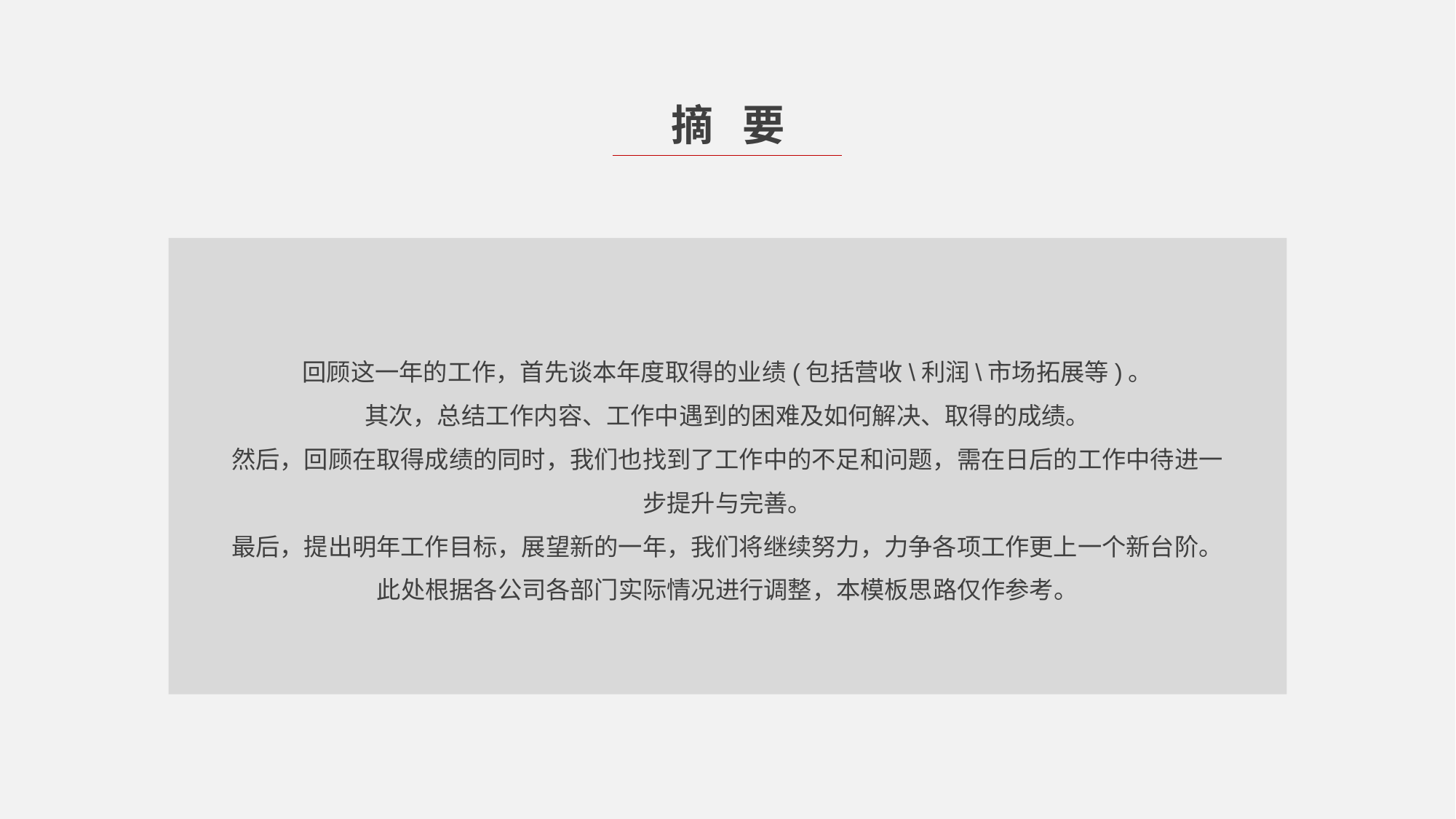

摘   要

回顾这一年的工作，首先谈本年度取得的业绩(包括营收\利润\市场拓展等)。
其次，总结工作内容、工作中遇到的困难及如何解决、取得的成绩。
然后，回顾在取得成绩的同时，我们也找到了工作中的不足和问题，需在日后的工作中待进一步提升与完善。
最后，提出明年工作目标，展望新的一年，我们将继续努力，力争各项工作更上一个新台阶。
此处根据各公司各部门实际情况进行调整，本模板思路仅作参考。